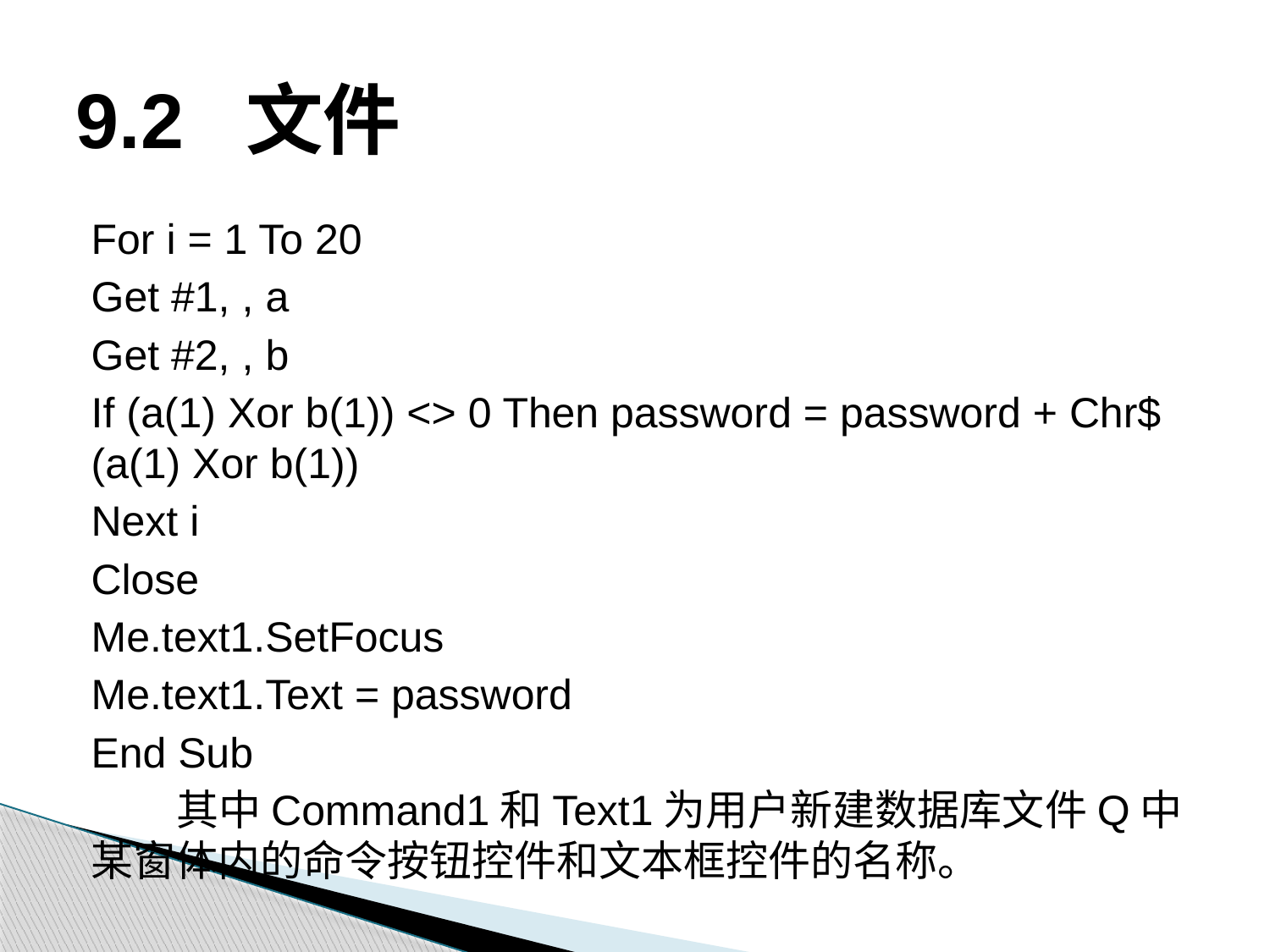

# 9.2  文件
For i = 1 To 20
Get #1, , a
Get #2, , b
If (a(1) Xor b(1)) <> 0 Then password = password + Chr$(a(1) Xor b(1))
Next i
Close
Me.text1.SetFocus
Me.text1.Text = password
End Sub
其中Command1和Text1为用户新建数据库文件Q中某窗体内的命令按钮控件和文本框控件的名称。